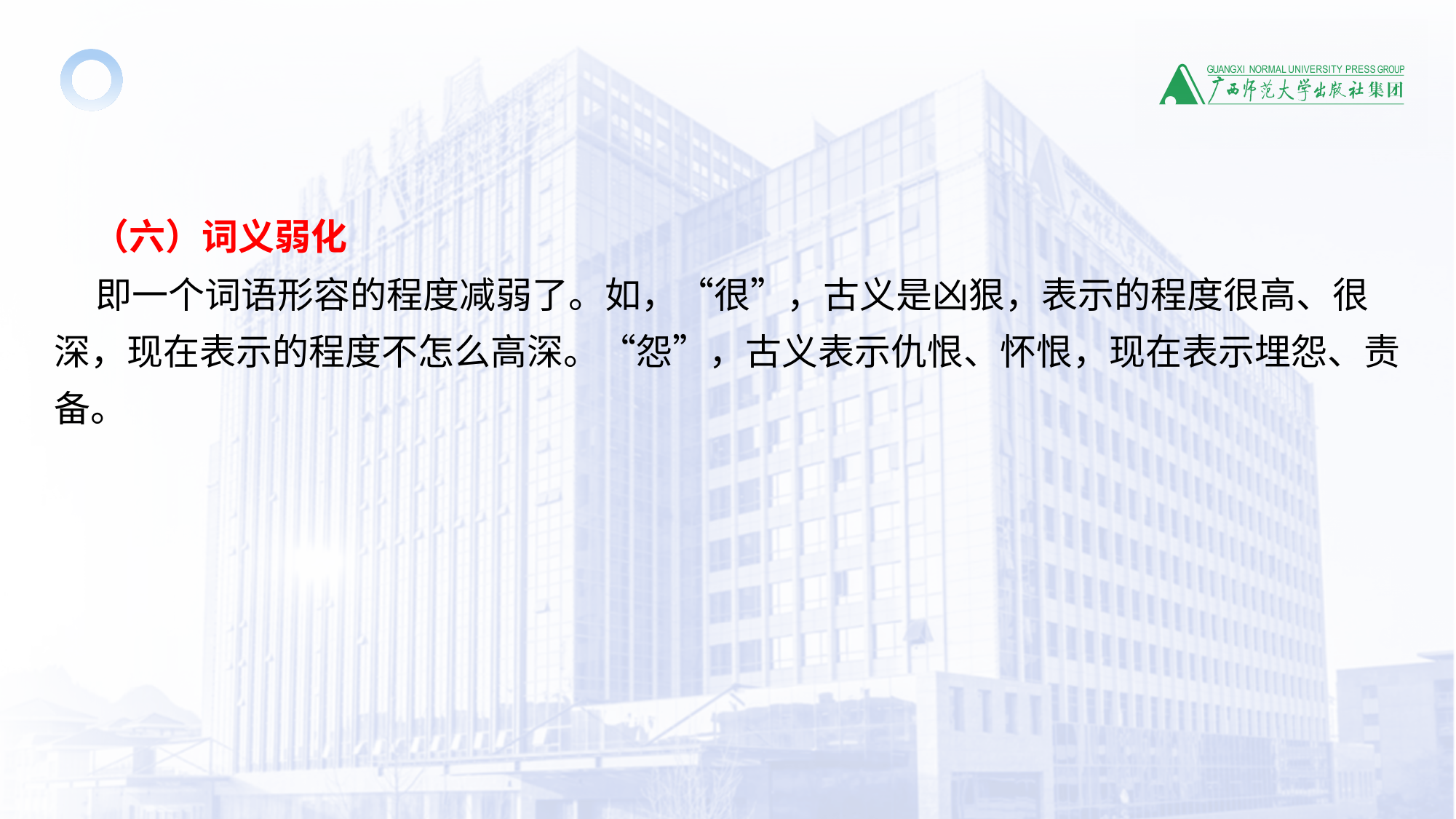

（六）词义弱化
    即一个词语形容的程度减弱了。如，“很”，古义是凶狠，表示的程度很高、很深，现在表示的程度不怎么高深。“怨”，古义表示仇恨、怀恨，现在表示埋怨、责备。